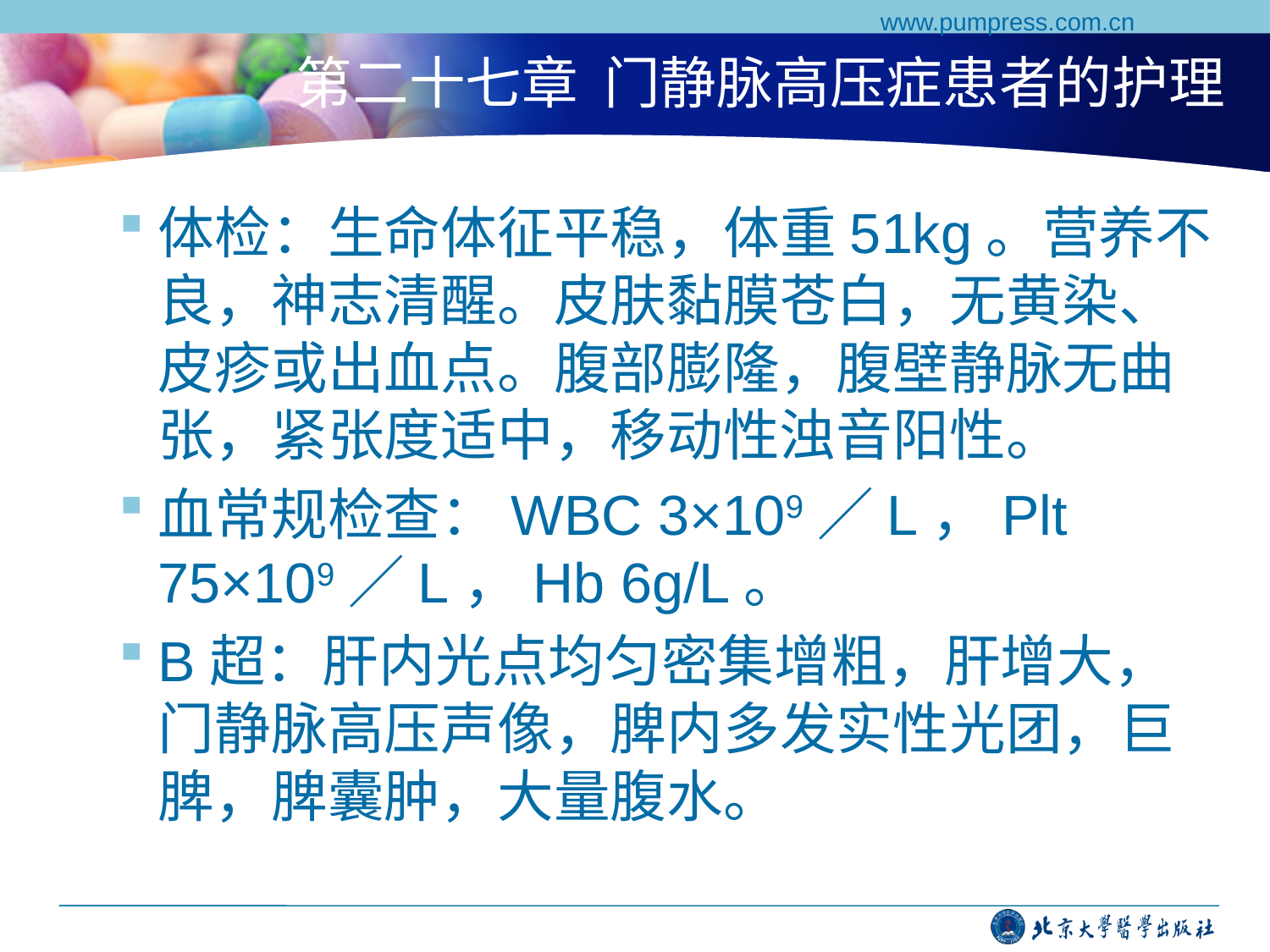

www.pumpress.com.cn
# 第二十七章  门静脉高压症患者的护理
体检：生命体征平稳，体重51kg。营养不良，神志清醒。皮肤黏膜苍白，无黄染、皮疹或出血点。腹部膨隆，腹壁静脉无曲张，紧张度适中，移动性浊音阳性。
血常规检查：WBC 3×109／L，Plt 75×109／L，Hb 6g/L。
B超：肝内光点均匀密集增粗，肝增大，门静脉高压声像，脾内多发实性光团，巨脾，脾囊肿，大量腹水。